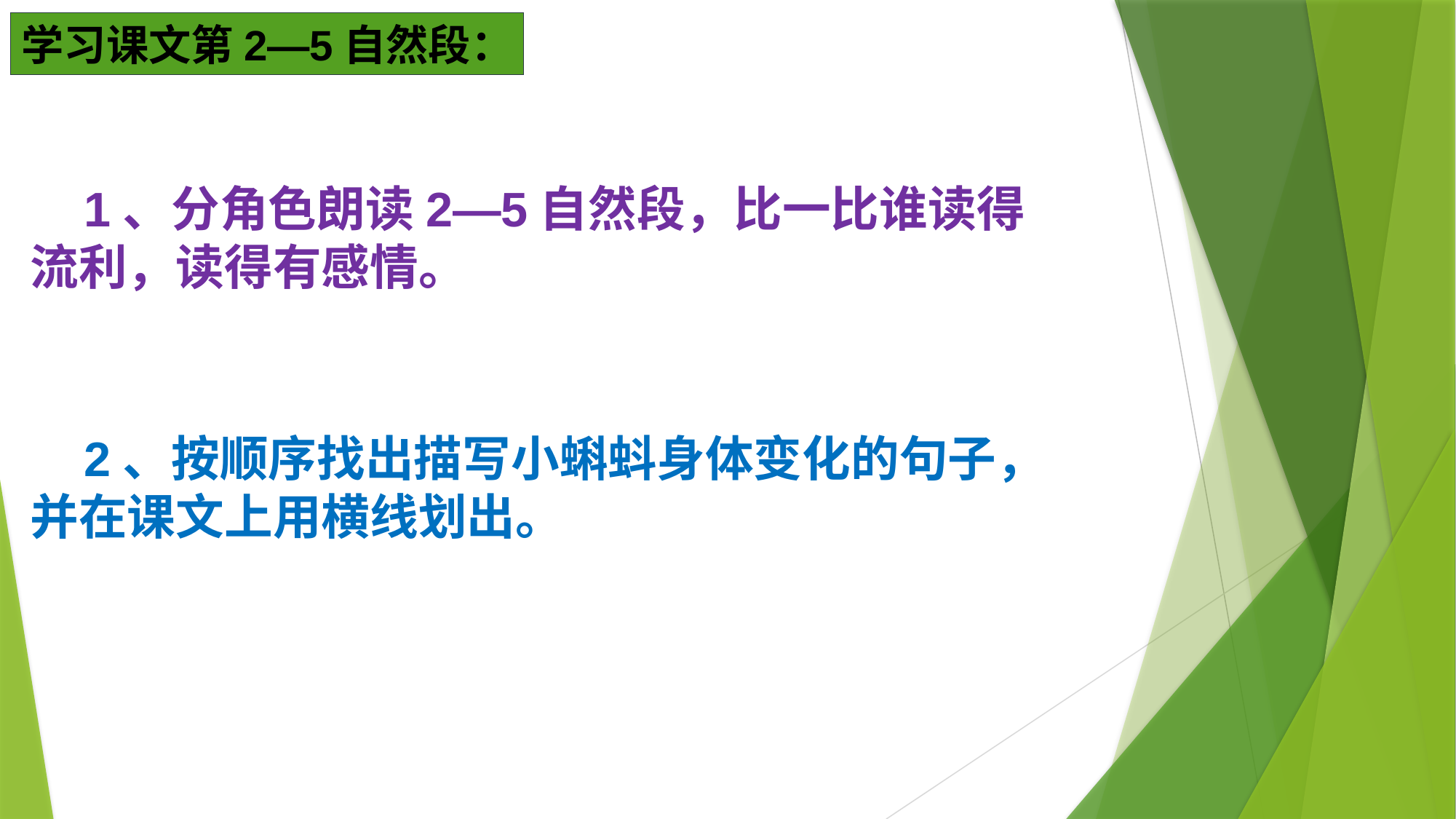

学习课文第2—5自然段：
    1、分角色朗读2—5自然段，比一比谁读得流利，读得有感情。
    2、按顺序找出描写小蝌蚪身体变化的句子，并在课文上用横线划出。